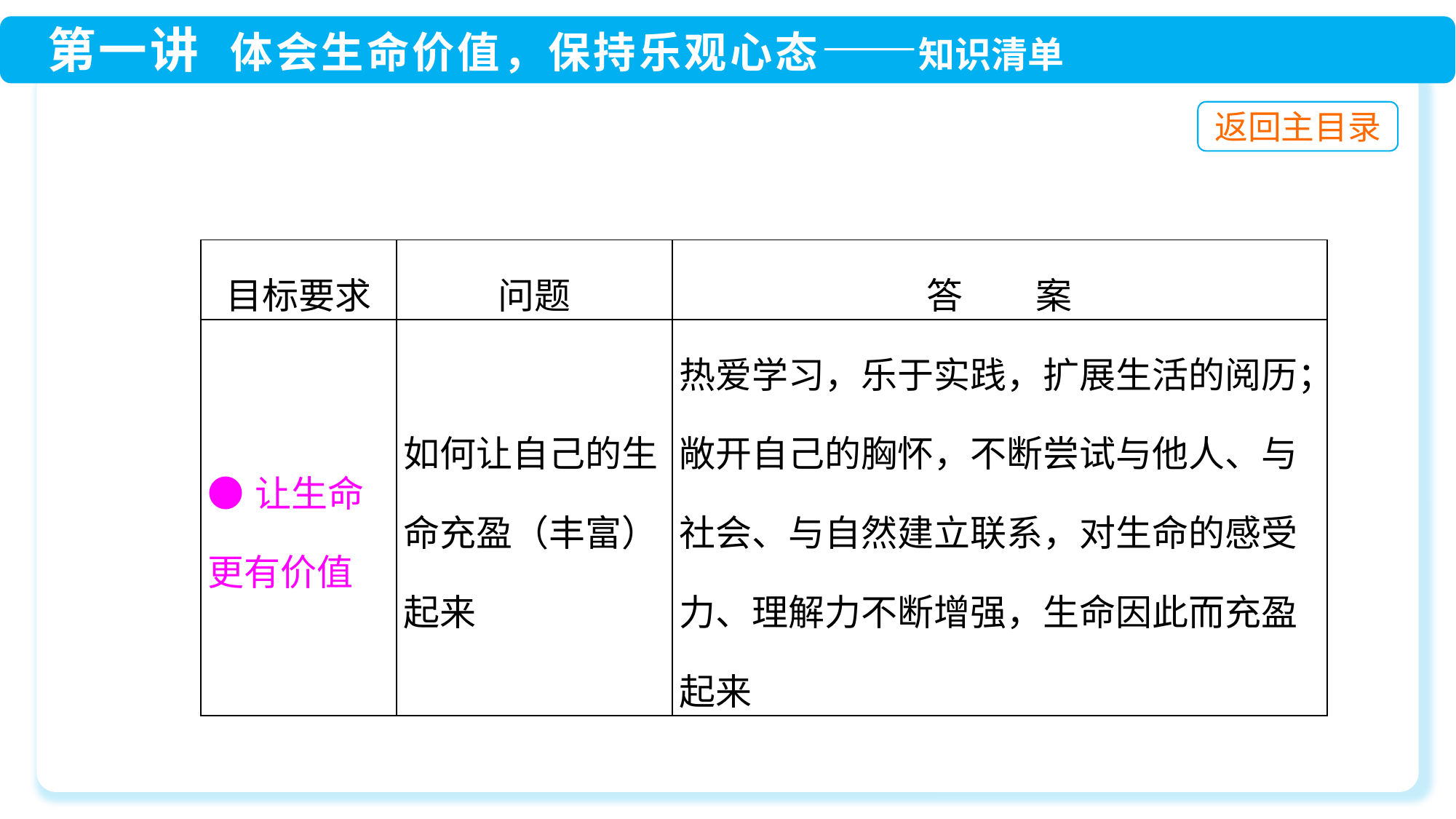

| 目标要求 | 问题 | 答　　案 |
| --- | --- | --- |
| ●让生命更有价值 | 如何让自己的生命充盈（丰富）起来 | 热爱学习，乐于实践，扩展生活的阅历；敞开自己的胸怀，不断尝试与他人、与社会、与自然建立联系，对生命的感受力、理解力不断增强，生命因此而充盈起来 |